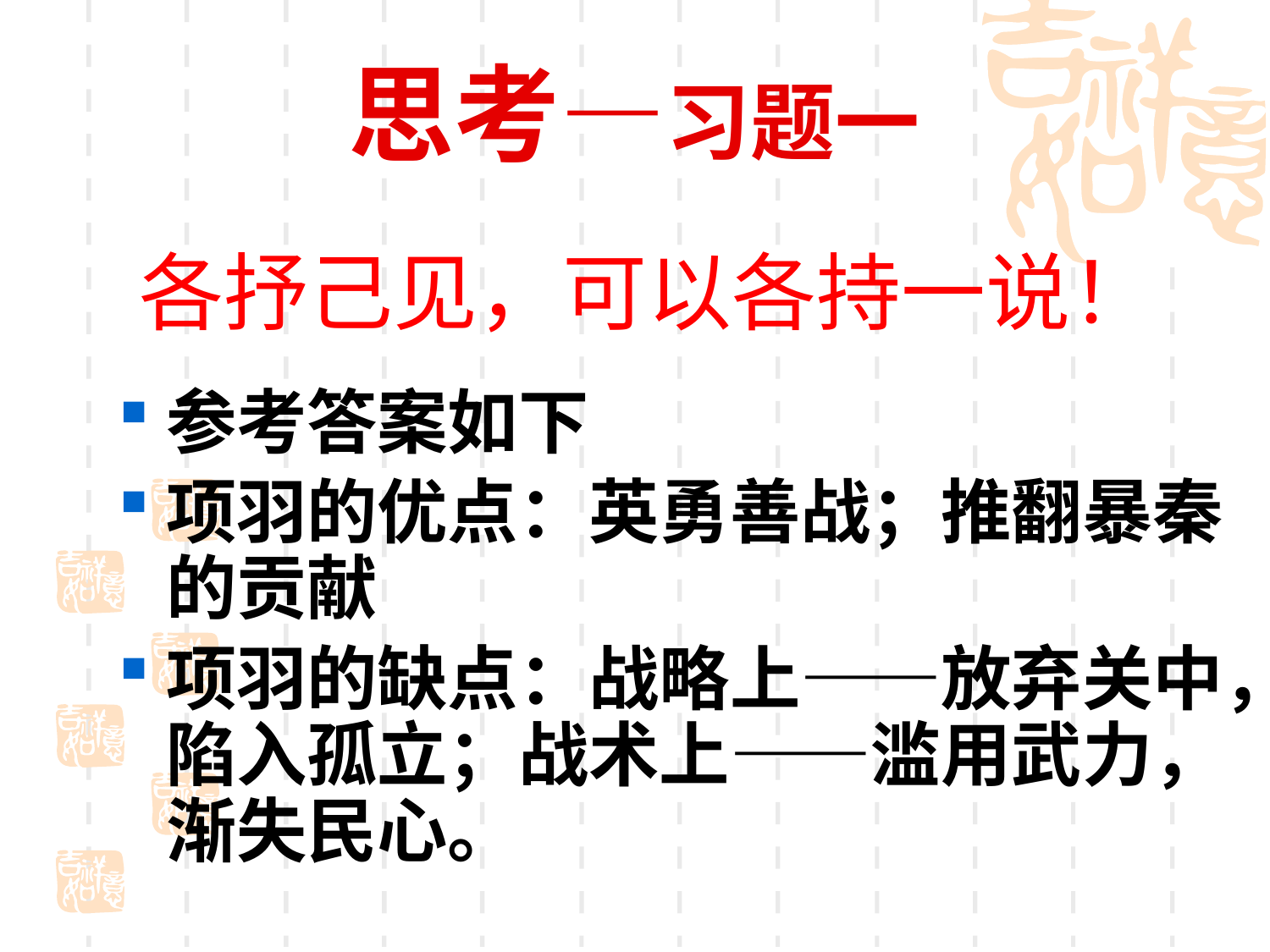

# 思考—习题一
各抒己见，可以各持一说！
参考答案如下
项羽的优点：英勇善战；推翻暴秦的贡献
项羽的缺点：战略上——放弃关中，陷入孤立；战术上——滥用武力，渐失民心。